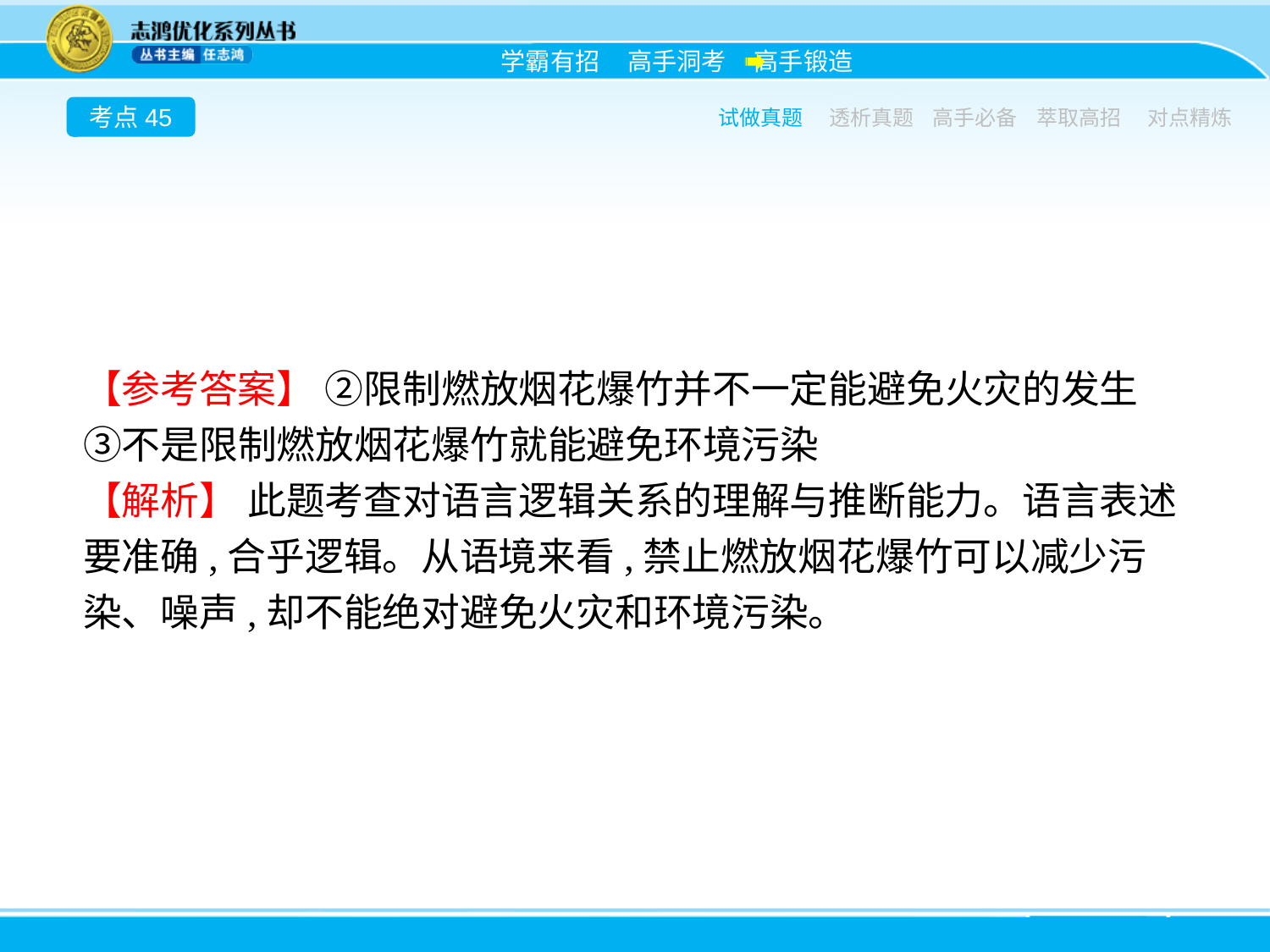

考点45
试做真题
透析真题
高手必备
萃取高招
对点精炼
【参考答案】 ②限制燃放烟花爆竹并不一定能避免火灾的发生　③不是限制燃放烟花爆竹就能避免环境污染
【解析】 此题考查对语言逻辑关系的理解与推断能力。语言表述要准确,合乎逻辑。从语境来看,禁止燃放烟花爆竹可以减少污染、噪声,却不能绝对避免火灾和环境污染。